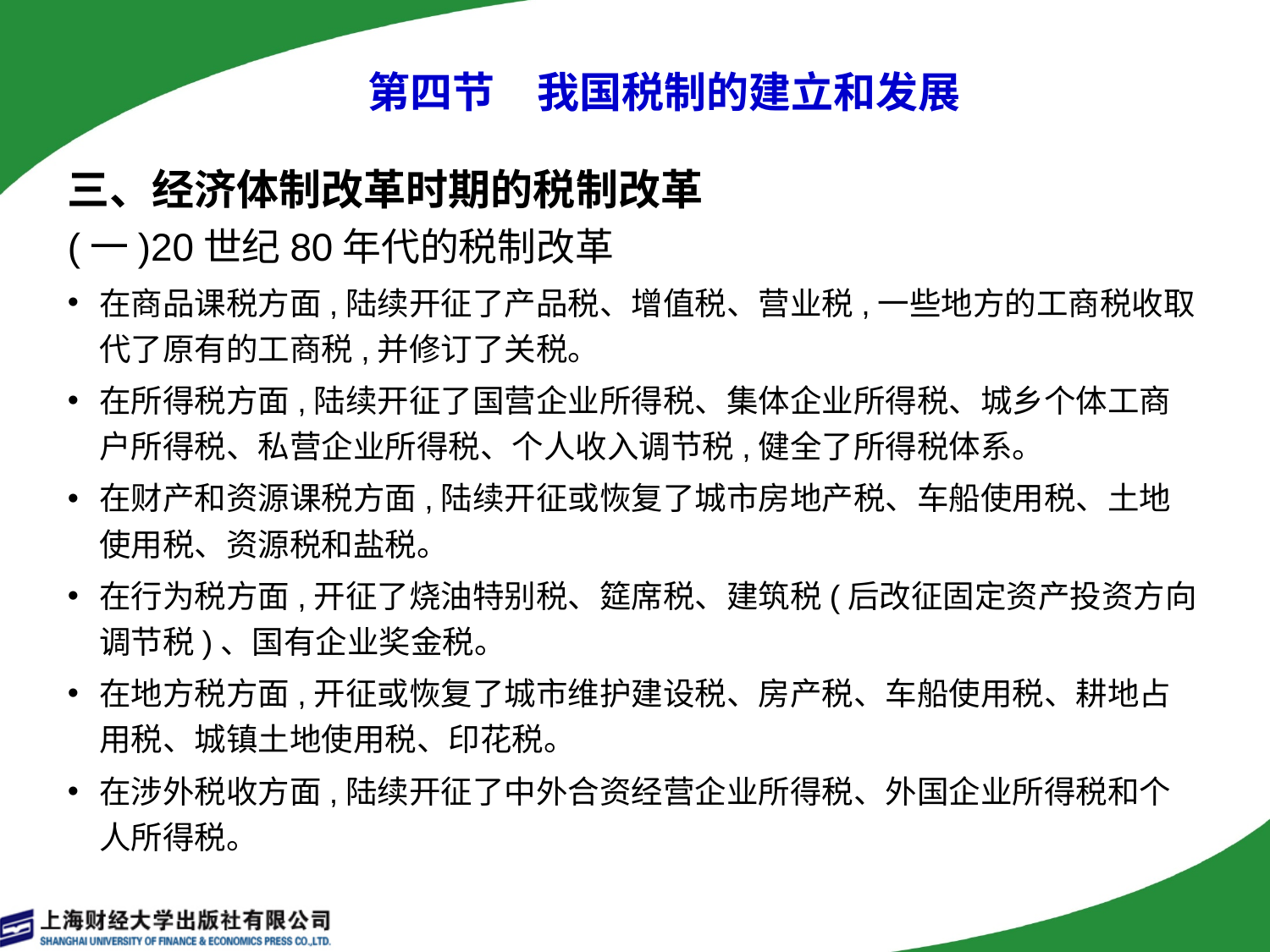

# 第四节　我国税制的建立和发展
三、经济体制改革时期的税制改革
(一)20世纪80年代的税制改革
在商品课税方面,陆续开征了产品税、增值税、营业税,一些地方的工商税收取代了原有的工商税,并修订了关税。
在所得税方面,陆续开征了国营企业所得税、集体企业所得税、城乡个体工商户所得税、私营企业所得税、个人收入调节税,健全了所得税体系。
在财产和资源课税方面,陆续开征或恢复了城市房地产税、车船使用税、土地使用税、资源税和盐税。
在行为税方面,开征了烧油特别税、筵席税、建筑税(后改征固定资产投资方向调节税)、国有企业奖金税。
在地方税方面,开征或恢复了城市维护建设税、房产税、车船使用税、耕地占用税、城镇土地使用税、印花税。
在涉外税收方面,陆续开征了中外合资经营企业所得税、外国企业所得税和个人所得税。